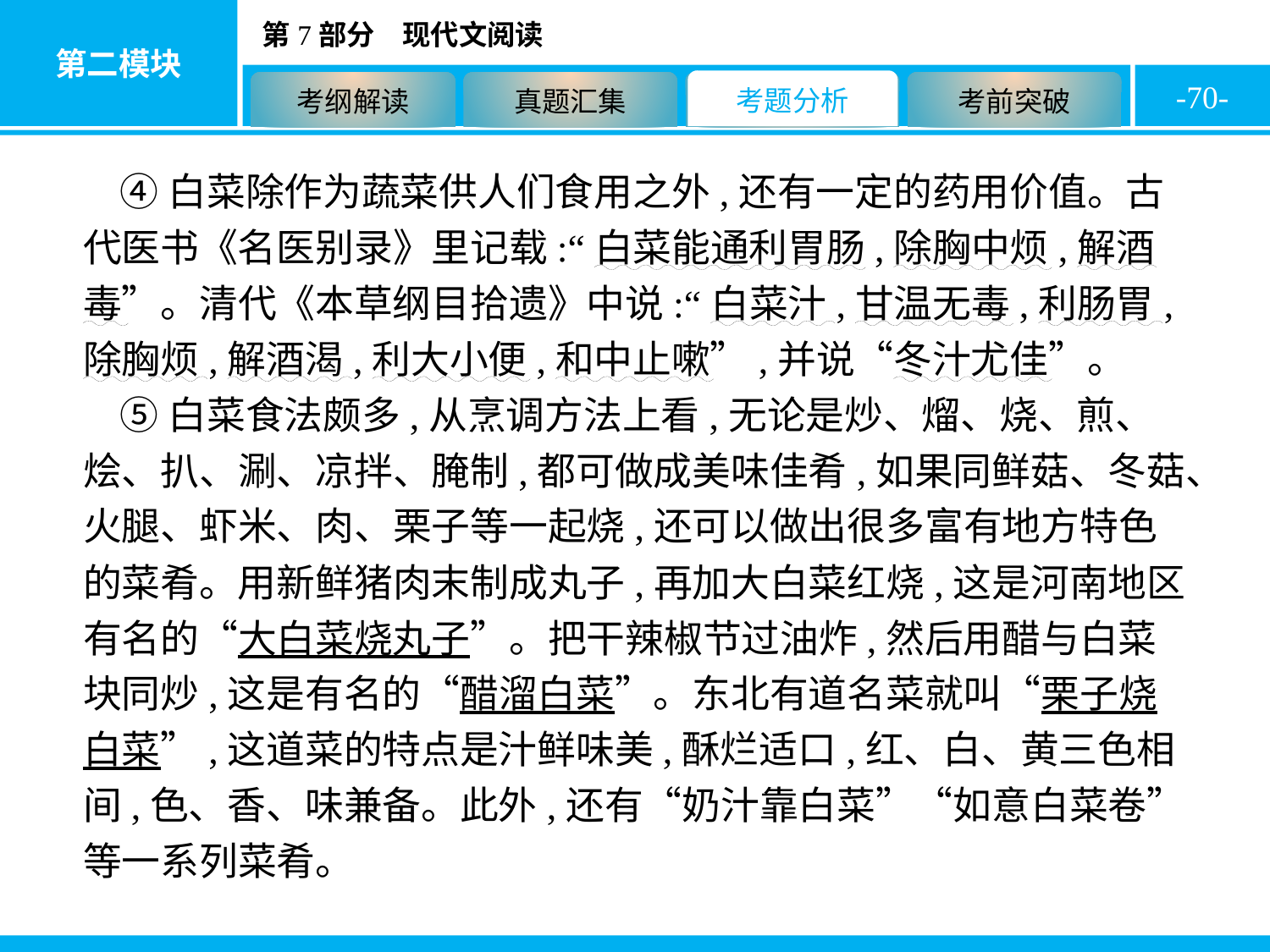

-70-
④白菜除作为蔬菜供人们食用之外,还有一定的药用价值。古代医书《名医别录》里记载:“白菜能通利胃肠,除胸中烦,解酒毒”。清代《本草纲目拾遗》中说:“白菜汁,甘温无毒,利肠胃,除胸烦,解酒渴,利大小便,和中止嗽”,并说“冬汁尤佳”。
⑤白菜食法颇多,从烹调方法上看,无论是炒、熘、烧、煎、烩、扒、涮、凉拌、腌制,都可做成美味佳肴,如果同鲜菇、冬菇、火腿、虾米、肉、栗子等一起烧,还可以做出很多富有地方特色的菜肴。用新鲜猪肉末制成丸子,再加大白菜红烧,这是河南地区有名的“大白菜烧丸子”。把干辣椒节过油炸,然后用醋与白菜块同炒,这是有名的“醋溜白菜”。东北有道名菜就叫“栗子烧白菜”,这道菜的特点是汁鲜味美,酥烂适口,红、白、黄三色相间,色、香、味兼备。此外,还有“奶汁靠白菜”“如意白菜卷”等一系列菜肴。